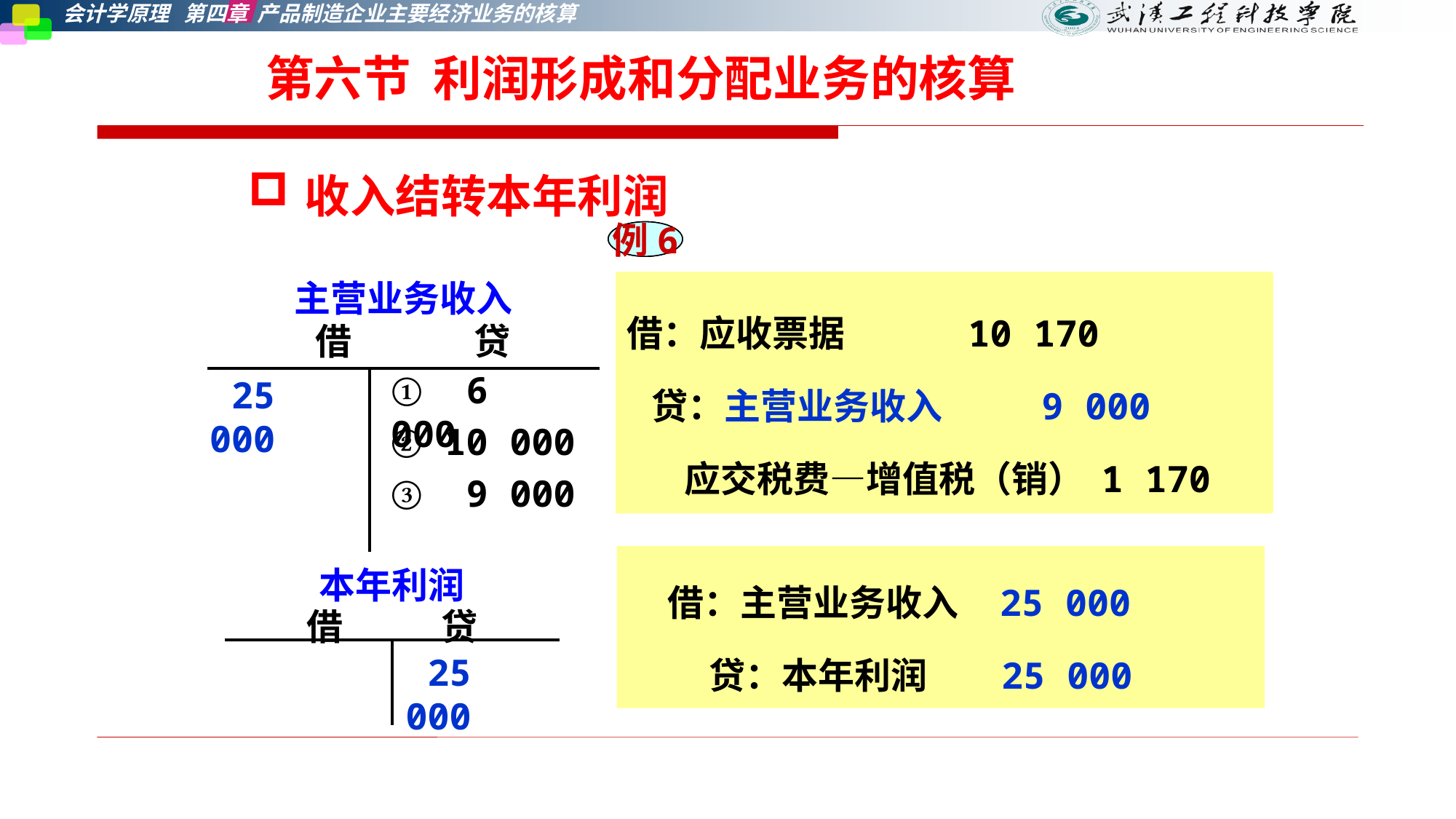

# 第六节  利润形成和分配业务的核算
收入结转本年利润
例1
例3
例6
借：应收账款             11 300
  贷：主营业务收入         10 000
      应交税费—增值税（销）1 300
| 主营业务收入 借 贷 |  |
| --- | --- |
|  |  |
借：银行存款             6 780
  贷：主营业务收入         6 000
      应交税费—增值税（销） 780
借：应收票据              10 170
  贷：主营业务收入           9 000
      应交税费—增值税（销） 1 170
①  6 000
 25 000
② 10 000
③  9 000
借：主营业务收入    25 000
    贷：本年利润        25 000
| 本年利润 借 贷 |  |
| --- | --- |
|  |  |
 25 000